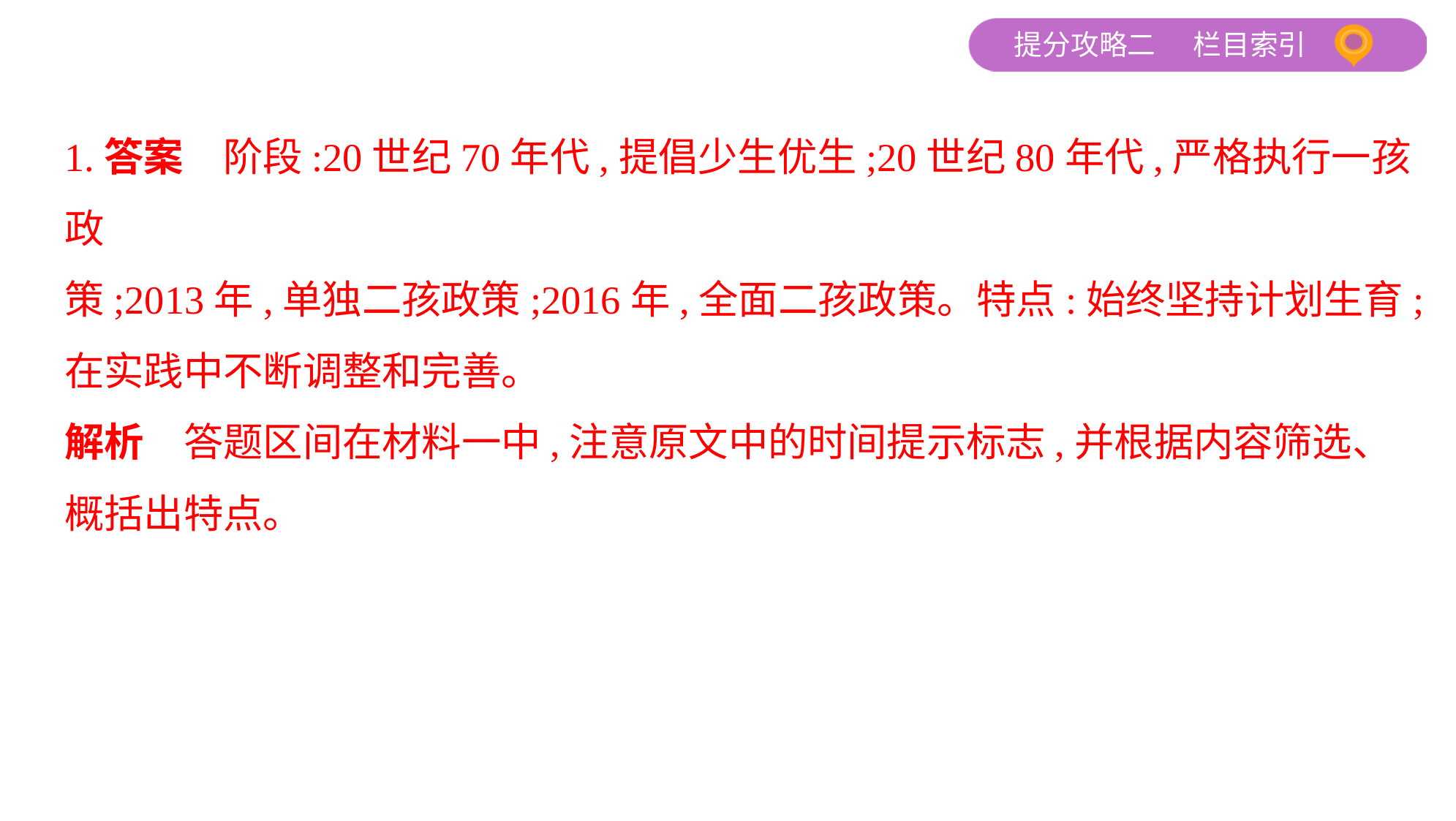

1.答案　阶段:20世纪70年代,提倡少生优生;20世纪80年代,严格执行一孩政
策;2013年,单独二孩政策;2016年,全面二孩政策。特点:始终坚持计划生育;
在实践中不断调整和完善。
解析　答题区间在材料一中,注意原文中的时间提示标志,并根据内容筛选、
概括出特点。